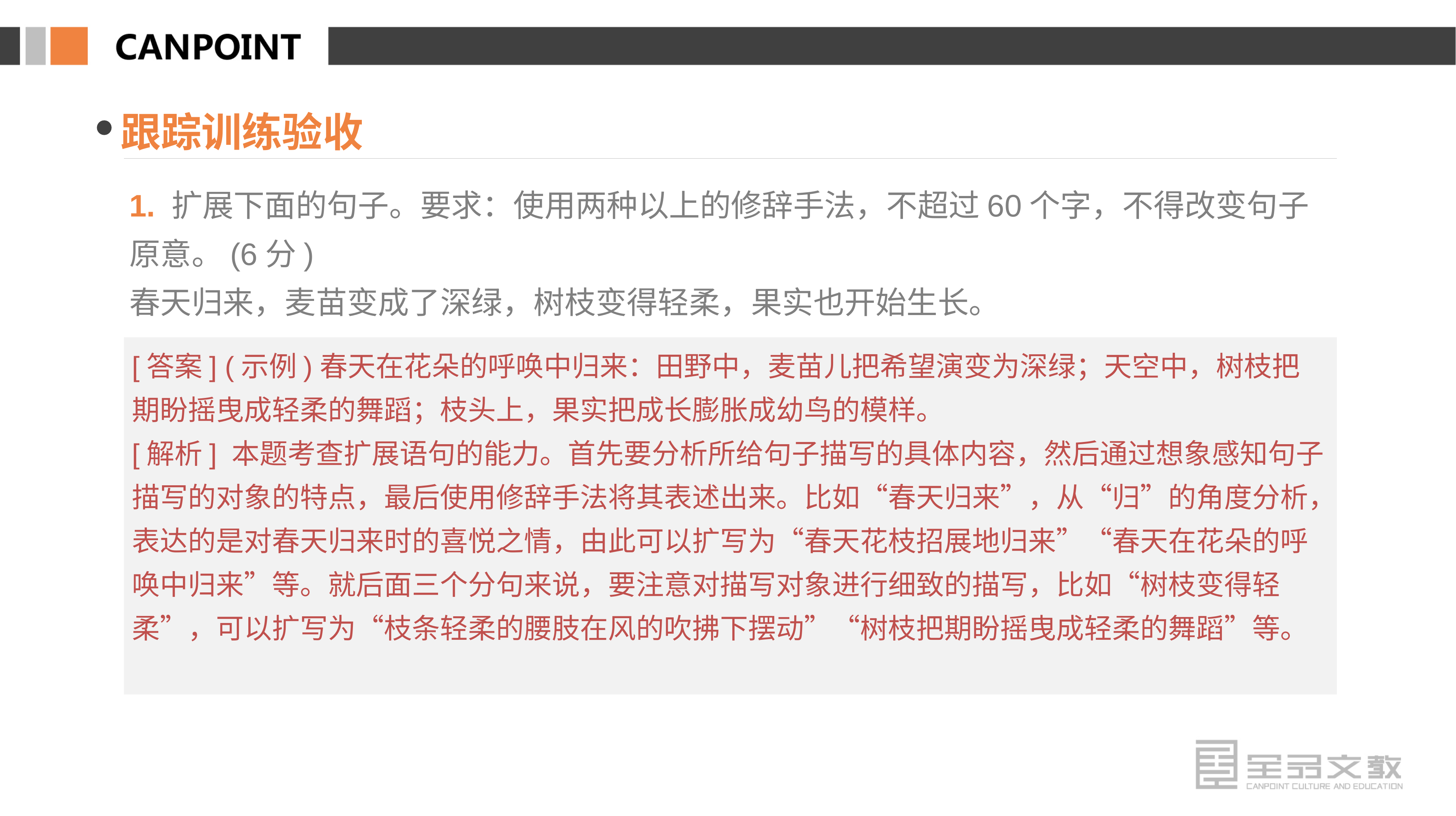

跟踪训练验收

1. 扩展下面的句子。要求：使用两种以上的修辞手法，不超过60个字，不得改变句子原意。(6分)
春天归来，麦苗变成了深绿，树枝变得轻柔，果实也开始生长。

[答案] (示例)春天在花朵的呼唤中归来：田野中，麦苗儿把希望演变为深绿；天空中，树枝把期盼摇曳成轻柔的舞蹈；枝头上，果实把成长膨胀成幼鸟的模样。
[解析] 本题考查扩展语句的能力。首先要分析所给句子描写的具体内容，然后通过想象感知句子描写的对象的特点，最后使用修辞手法将其表述出来。比如“春天归来”，从“归”的角度分析，表达的是对春天归来时的喜悦之情，由此可以扩写为“春天花枝招展地归来”“春天在花朵的呼唤中归来”等。就后面三个分句来说，要注意对描写对象进行细致的描写，比如“树枝变得轻柔”，可以扩写为“枝条轻柔的腰肢在风的吹拂下摆动”“树枝把期盼摇曳成轻柔的舞蹈”等。